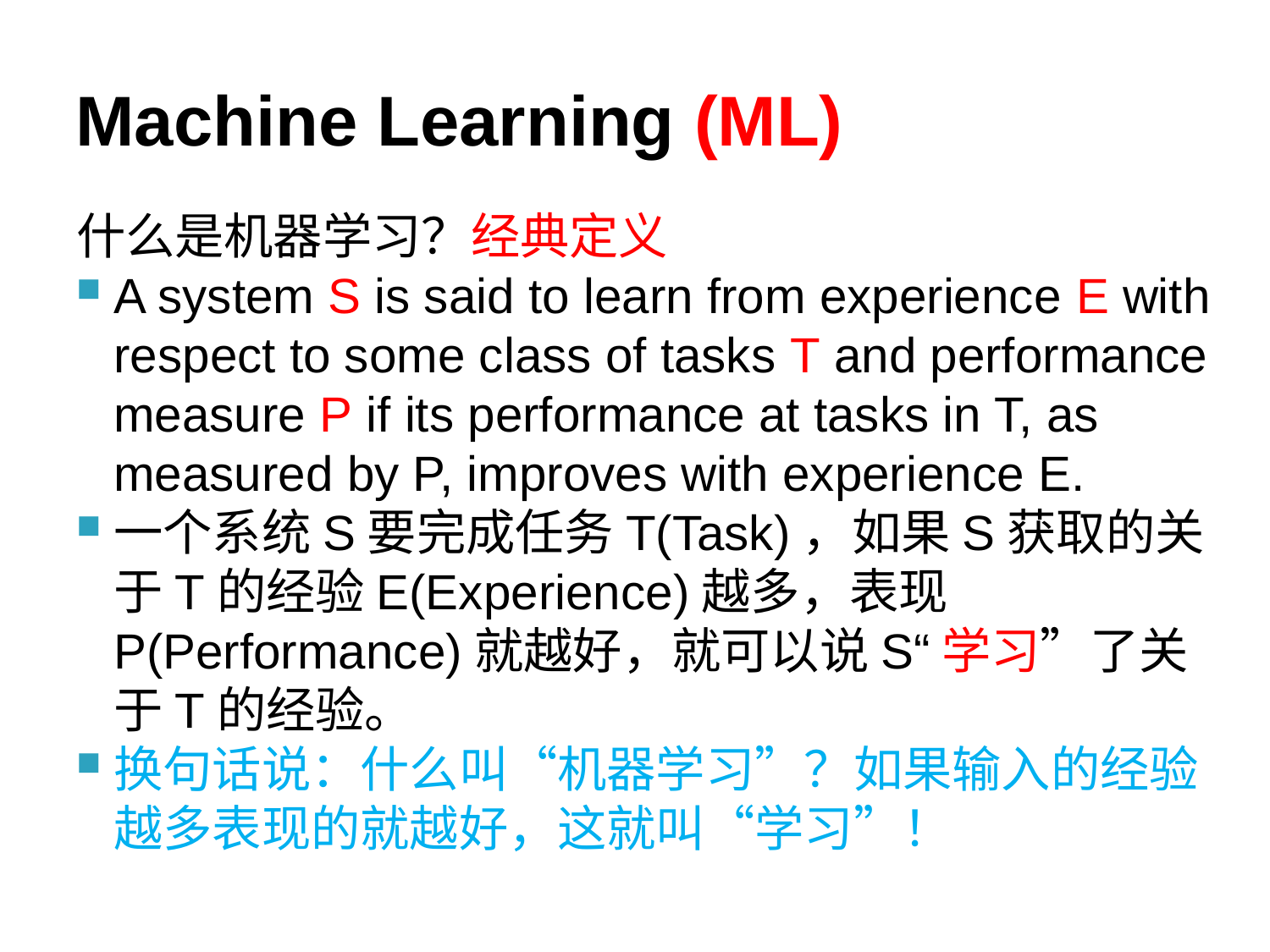

# Machine Learning (ML)
什么是机器学习？经典定义
A system S is said to learn from experience E with respect to some class of tasks T and performance measure P if its performance at tasks in T, as measured by P, improves with experience E.
一个系统S要完成任务T(Task)，如果S获取的关于T的经验E(Experience)越多，表现P(Performance)就越好，就可以说S“学习”了关于T的经验。
换句话说：什么叫“机器学习”？如果输入的经验越多表现的就越好，这就叫“学习”！